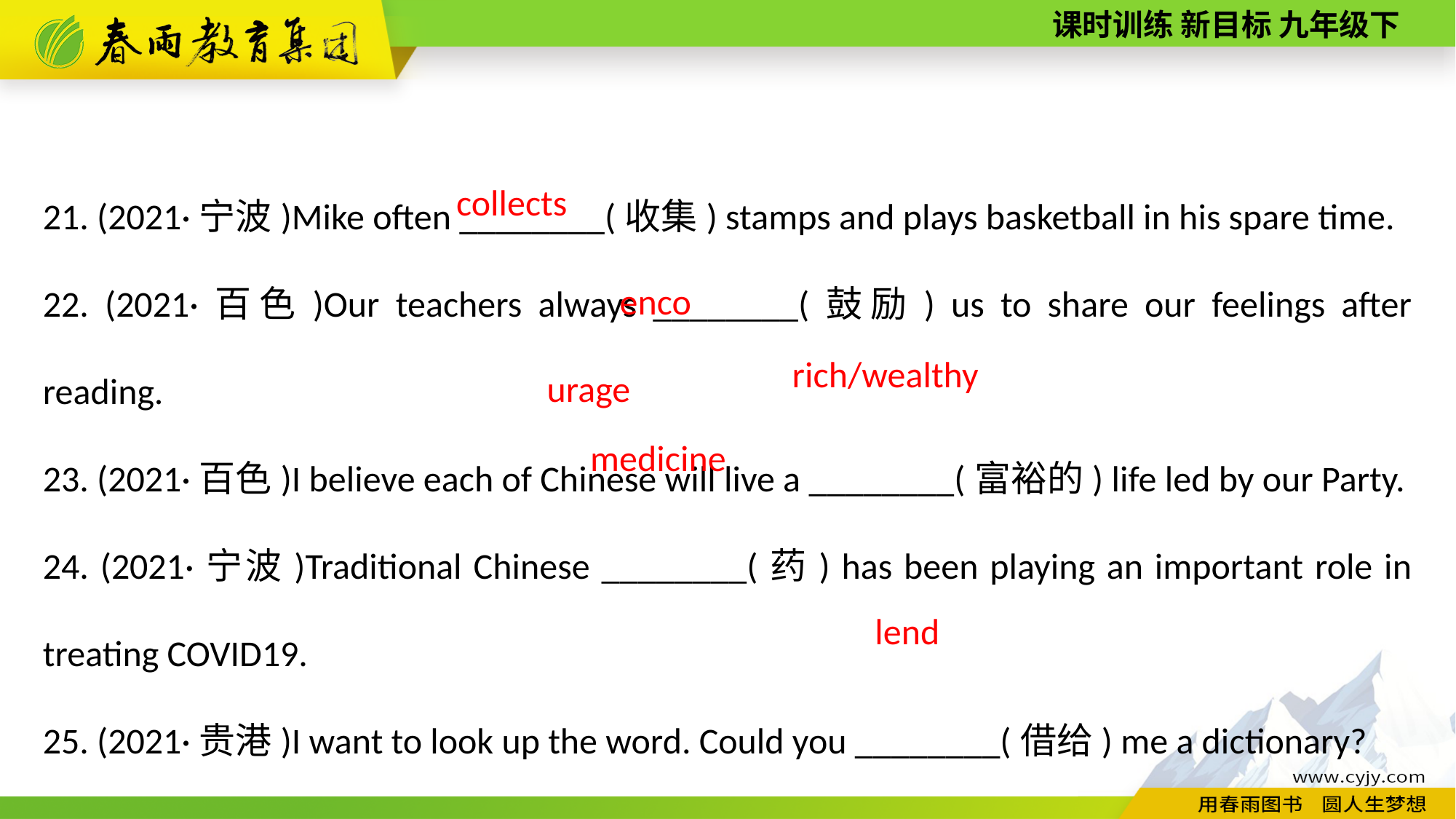

21. (2021·宁波)Mike often ________(收集) stamps and plays basketball in his spare time.
22. (2021·百色)Our teachers always ________(鼓励) us to share our feelings after reading.
23. (2021·百色)I believe each of Chinese will live a ________(富裕的) life led by our Party.
24. (2021·宁波)Traditional Chinese ________(药) has been playing an important role in treating COVID­19.
25. (2021·贵港)I want to look up the word. Could you ________(借给) me a dictionary?
collects
encourage
rich/wealthy
medicine
lend